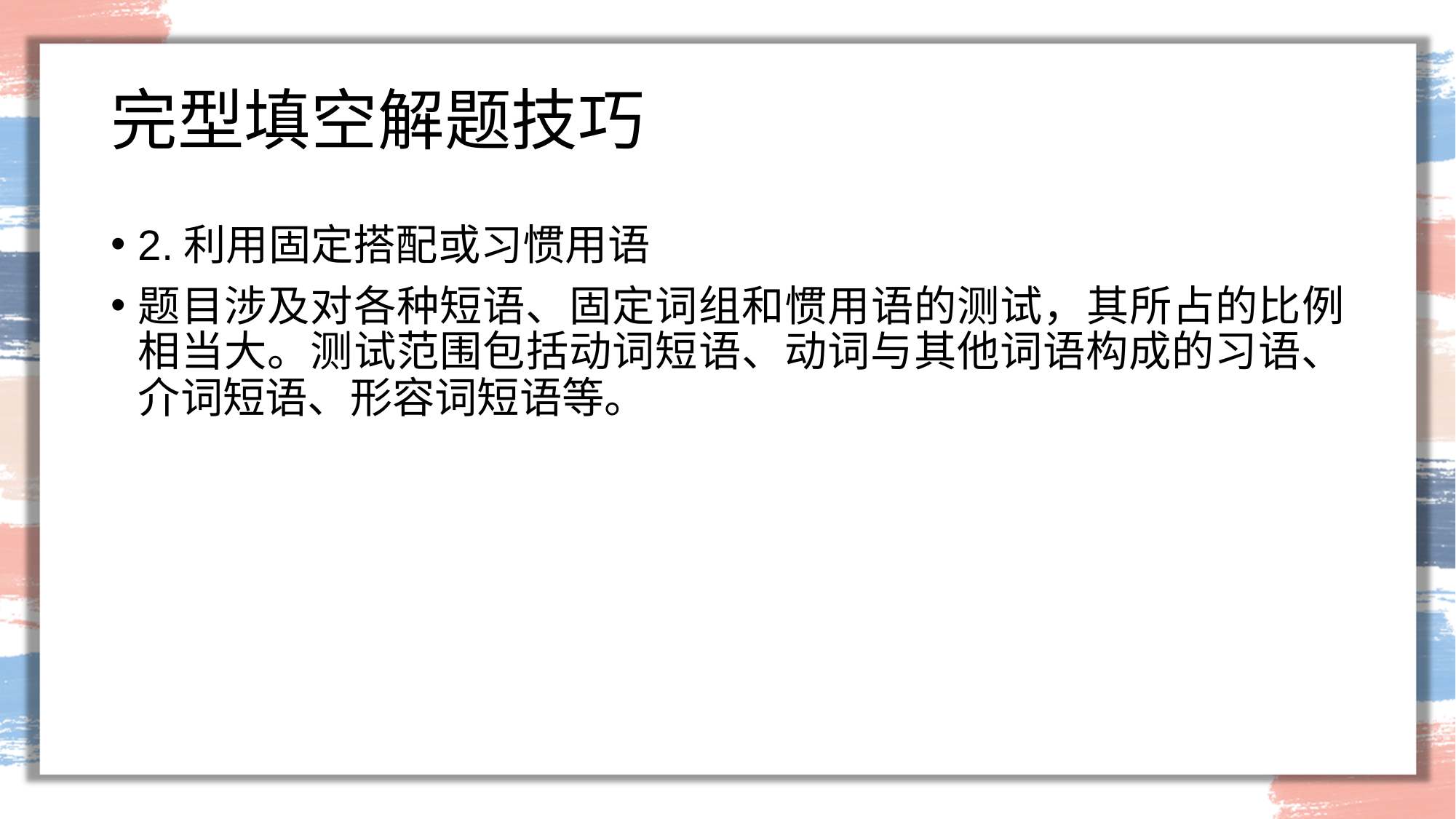

# 完型填空解题技巧
2.利用固定搭配或习惯用语
题目涉及对各种短语、固定词组和惯用语的测试，其所占的比例相当大。测试范围包括动词短语、动词与其他词语构成的习语、介词短语、形容词短语等。
49